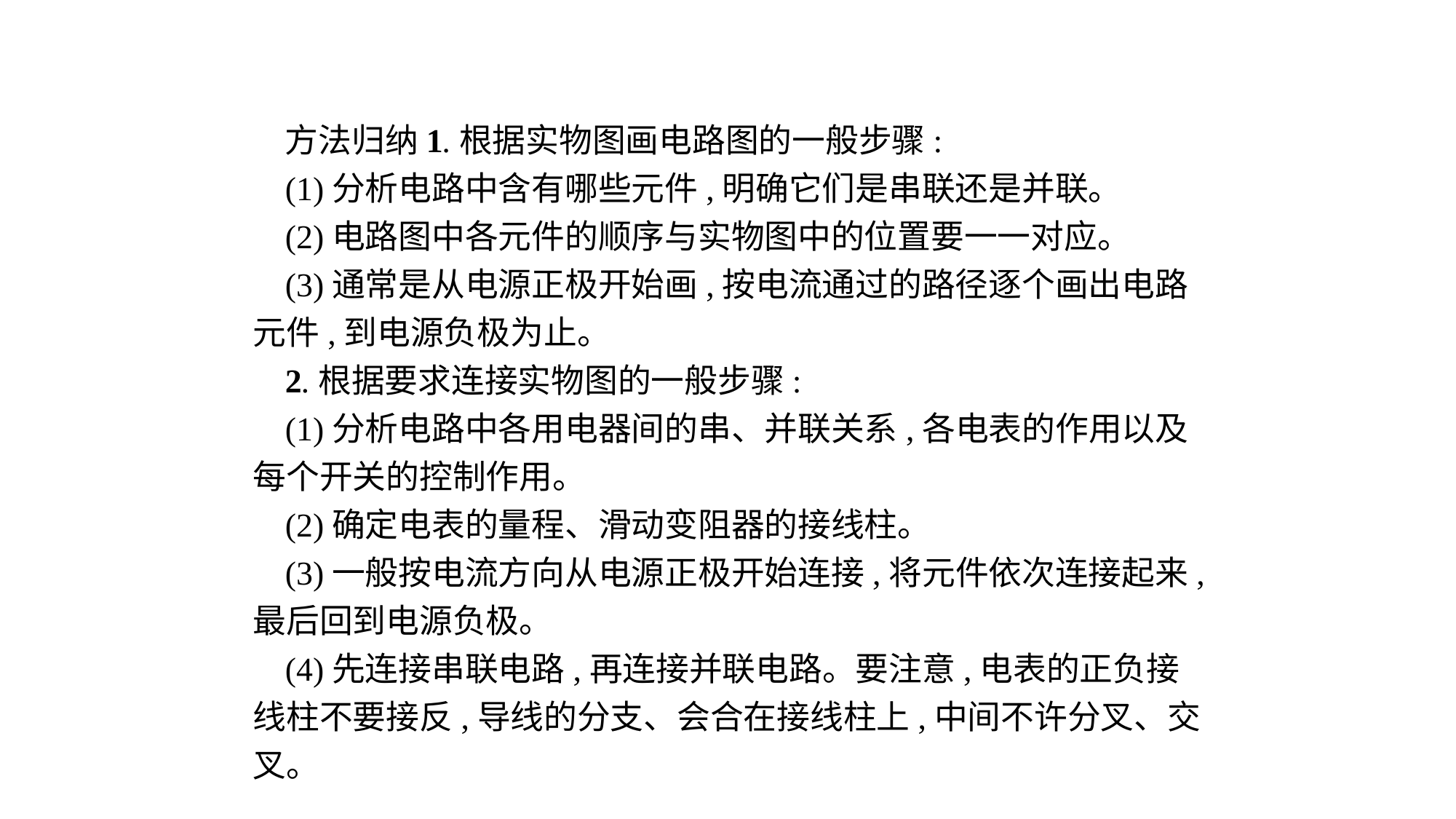

方法归纳1.根据实物图画电路图的一般步骤:
(1)分析电路中含有哪些元件,明确它们是串联还是并联。
(2)电路图中各元件的顺序与实物图中的位置要一一对应。
(3)通常是从电源正极开始画,按电流通过的路径逐个画出电路元件,到电源负极为止。
2.根据要求连接实物图的一般步骤:
(1)分析电路中各用电器间的串、并联关系,各电表的作用以及每个开关的控制作用。
(2)确定电表的量程、滑动变阻器的接线柱。
(3)一般按电流方向从电源正极开始连接,将元件依次连接起来,最后回到电源负极。
(4)先连接串联电路,再连接并联电路。要注意,电表的正负接线柱不要接反,导线的分支、会合在接线柱上,中间不许分叉、交叉。